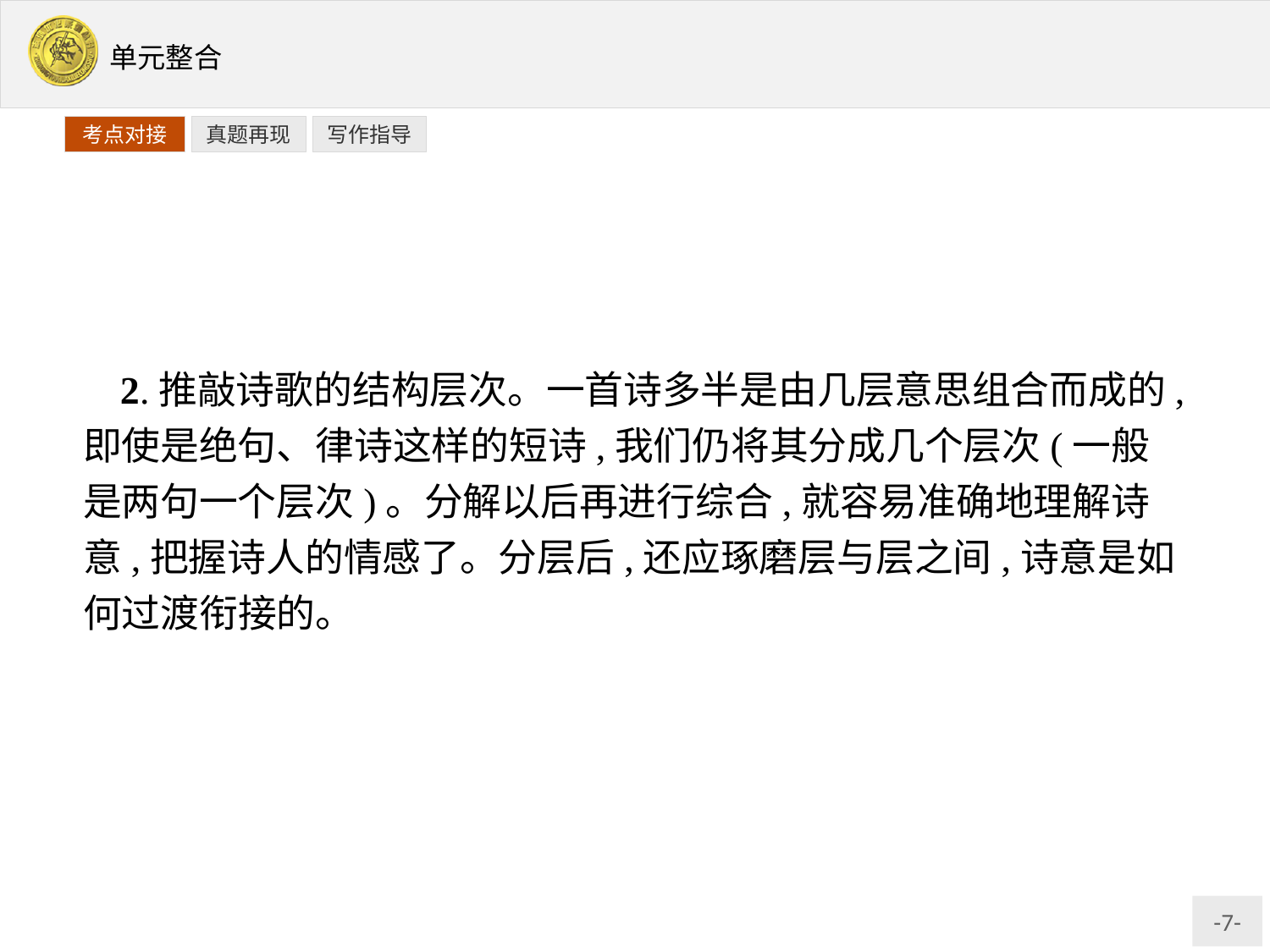

写作指导
考点对接
真题再现
2.推敲诗歌的结构层次。一首诗多半是由几层意思组合而成的,即使是绝句、律诗这样的短诗,我们仍将其分成几个层次(一般是两句一个层次)。分解以后再进行综合,就容易准确地理解诗意,把握诗人的情感了。分层后,还应琢磨层与层之间,诗意是如何过渡衔接的。